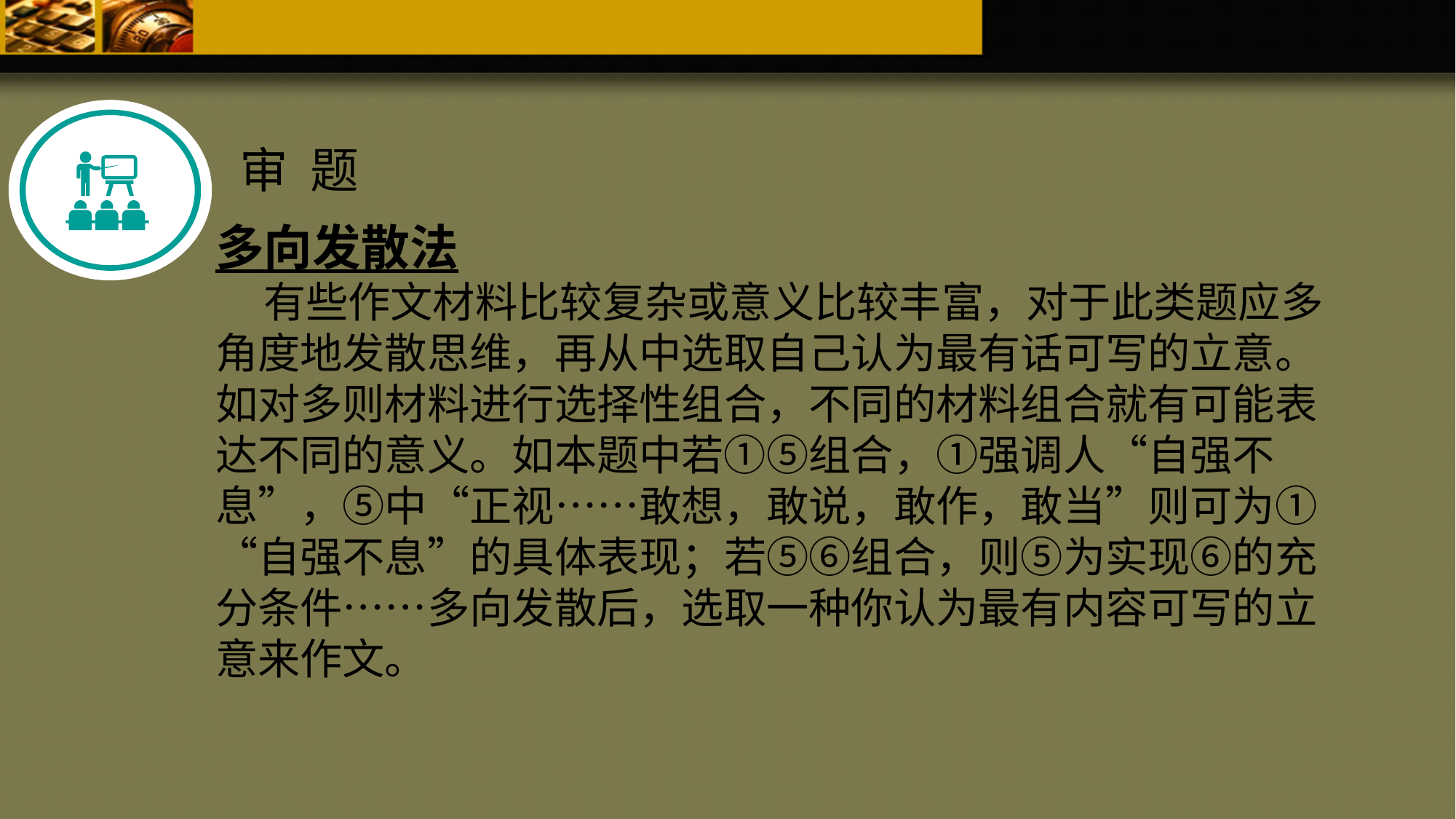

审  题

多向发散法
    有些作文材料比较复杂或意义比较丰富，对于此类题应多角度地发散思维，再从中选取自己认为最有话可写的立意。如对多则材料进行选择性组合，不同的材料组合就有可能表达不同的意义。如本题中若①⑤组合，①强调人“自强不息”，⑤中“正视……敢想，敢说，敢作，敢当”则可为①“自强不息”的具体表现；若⑤⑥组合，则⑤为实现⑥的充分条件……多向发散后，选取一种你认为最有内容可写的立意来作文。